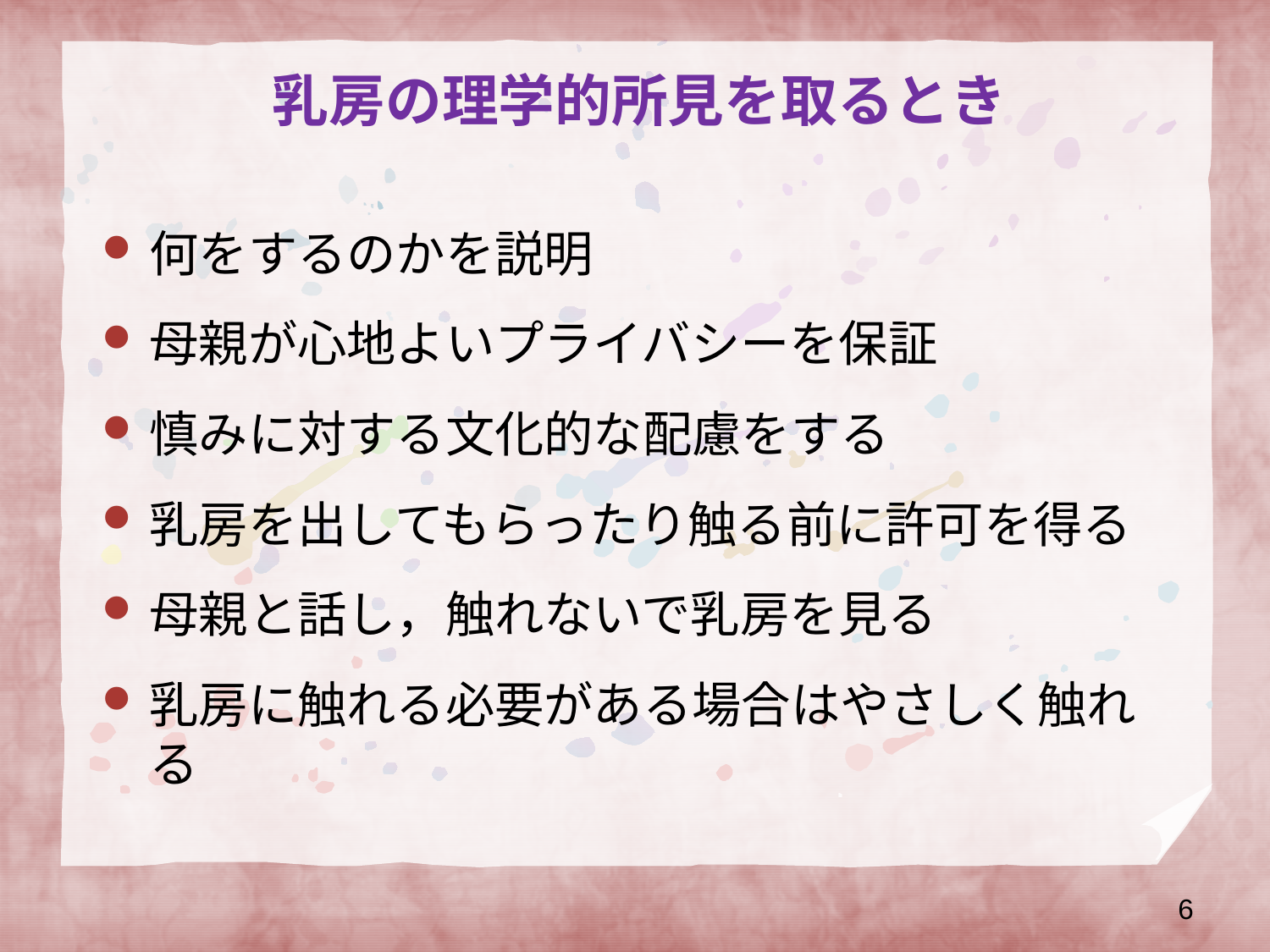

# 乳房の理学的所見を取るとき
何をするのかを説明
母親が心地よいプライバシーを保証
慎みに対する文化的な配慮をする
乳房を出してもらったり触る前に許可を得る
母親と話し，触れないで乳房を見る
乳房に触れる必要がある場合はやさしく触れる

6